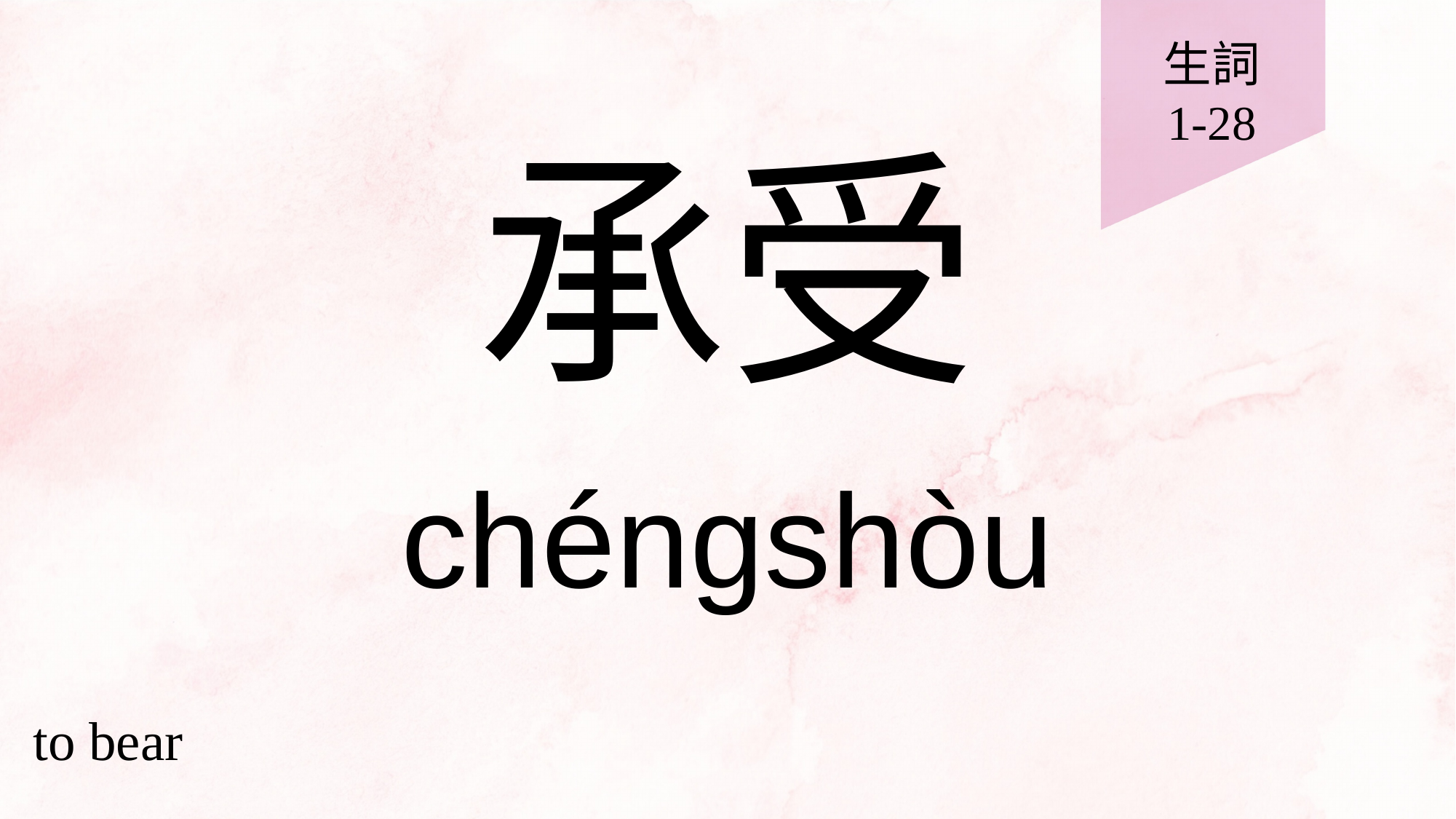

生詞
1-28
# 承受
chéngshòu
to bear